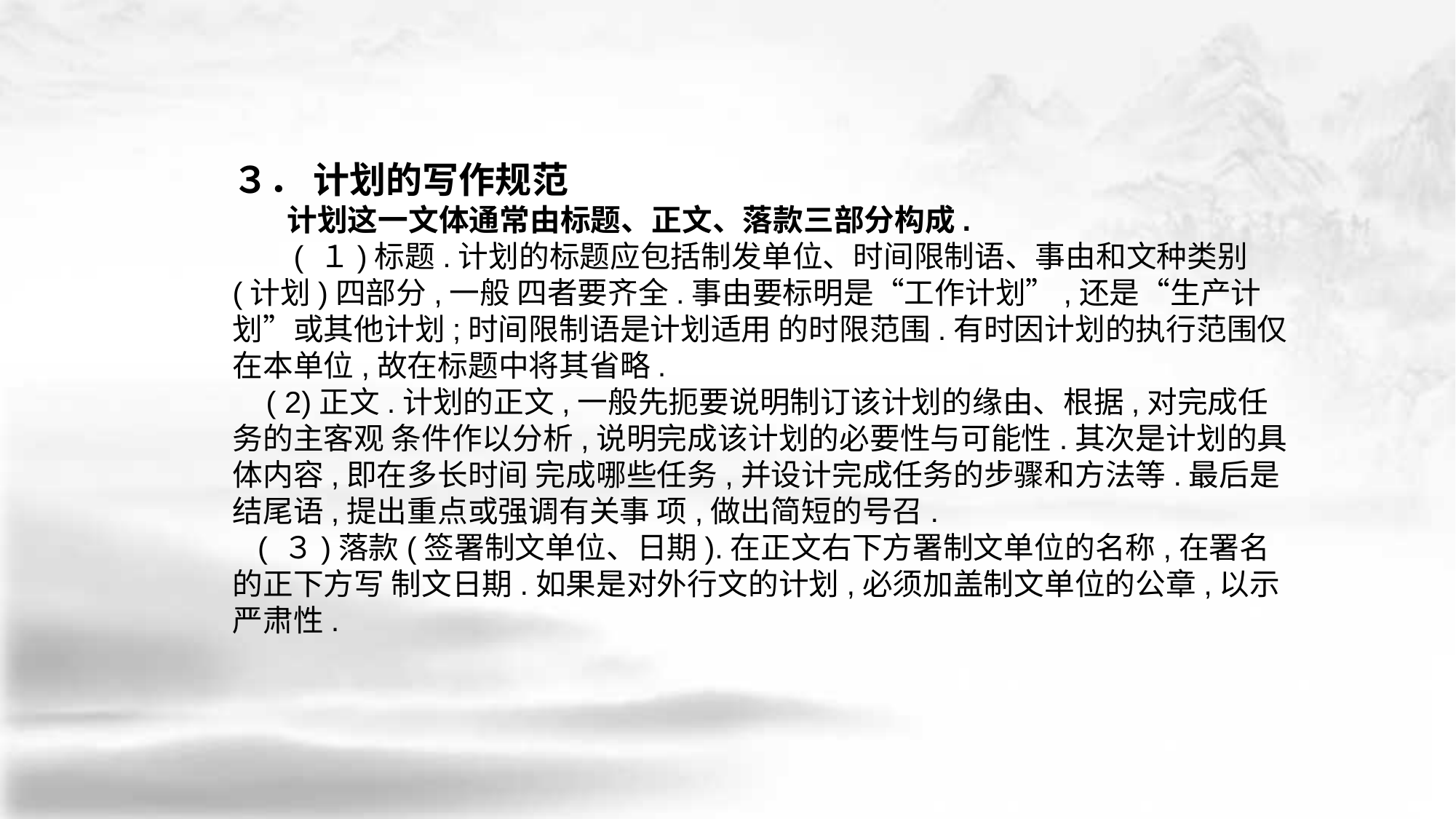

３． 计划的写作规范
       计划这一文体通常由标题、正文、落款三部分构成.
        ( １)标题.计划的标题应包括制发单位、时间限制语、事由和文种类别(计划)四部分,一般 四者要齐全.事由要标明是“工作计划”,还是“生产计划”或其他计划;时间限制语是计划适用 的时限范围.有时因计划的执行范围仅在本单位,故在标题中将其省略.
    ( 2)正文.计划的正文,一般先扼要说明制订该计划的缘由、根据,对完成任务的主客观 条件作以分析,说明完成该计划的必要性与可能性.其次是计划的具体内容,即在多长时间 完成哪些任务,并设计完成任务的步骤和方法等.最后是结尾语,提出重点或强调有关事 项,做出简短的号召.
   ( ３)落款(签署制文单位、日期).在正文右下方署制文单位的名称,在署名的正下方写 制文日期.如果是对外行文的计划,必须加盖制文单位的公章,以示严肃性.